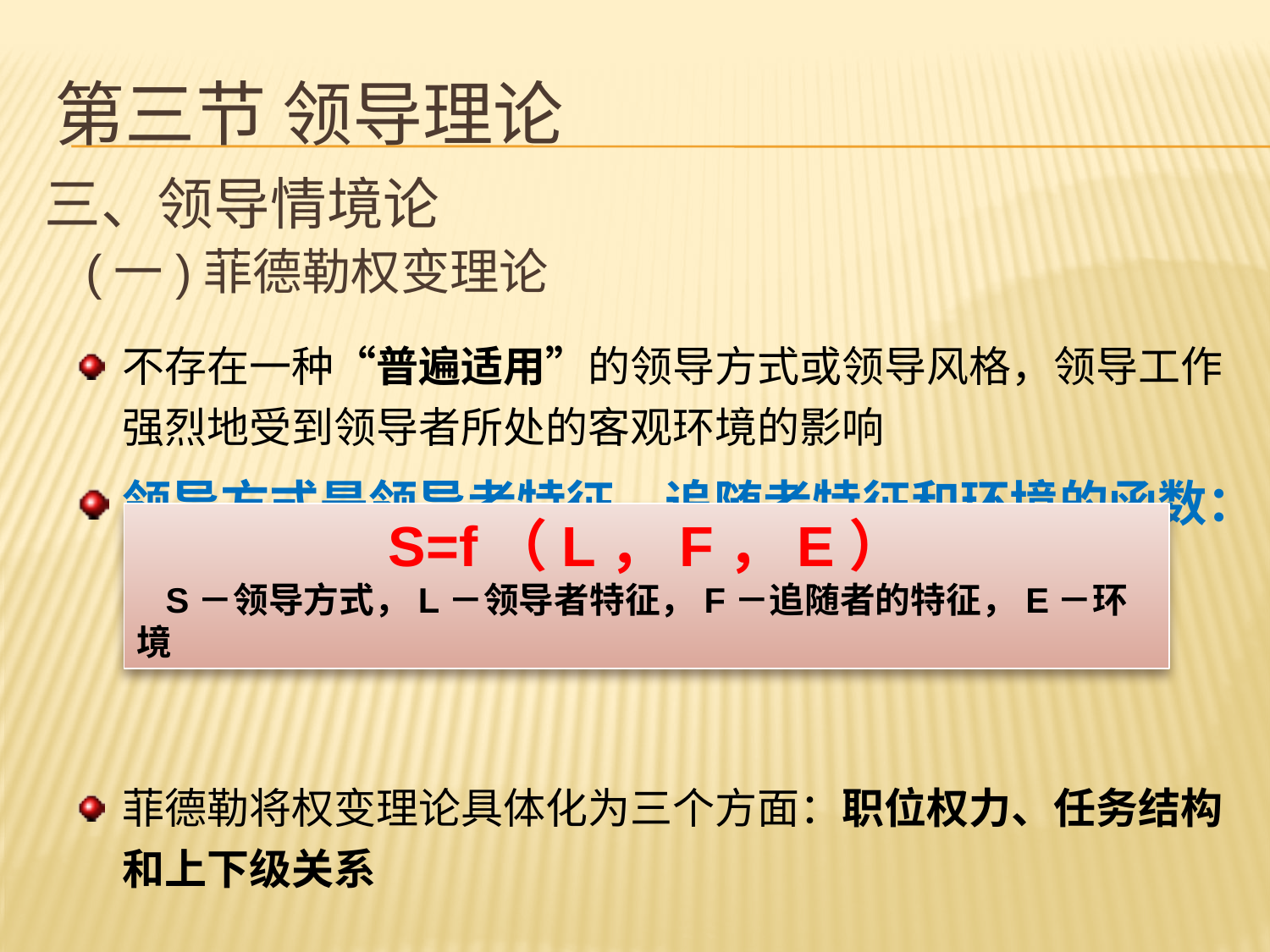

# 第三节 领导理论
三、领导情境论
   (一)菲德勒权变理论

不存在一种“普遍适用”的领导方式或领导风格，领导工作强烈地受到领导者所处的客观环境的影响
领导方式是领导者特征、追随者特征和环境的函数：

菲德勒将权变理论具体化为三个方面：职位权力、任务结构和上下级关系

S=f（L，F，E）
   S－领导方式，L－领导者特征，F－追随者的特征，E－环境